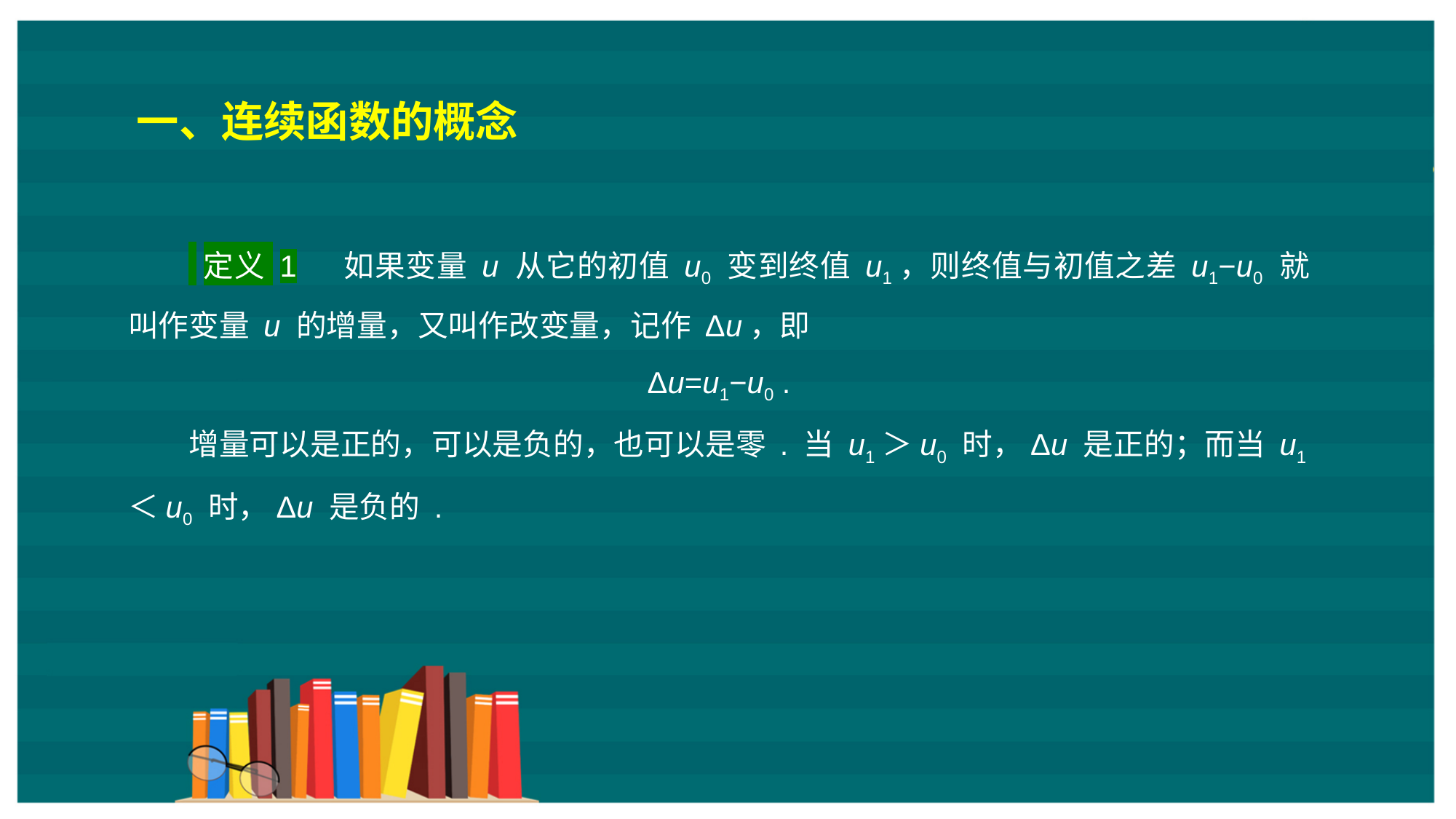

一、连续函数的概念
 定义 1 　如果变量 u 从它的初值 u0 变到终值 u1，则终值与初值之差 u1−u0 就叫作变量 u 的增量，又叫作改变量，记作 Δu，即
Δu=u1−u0 .
增量可以是正的，可以是负的，也可以是零 . 当 u1＞u0 时，Δu 是正的；而当 u1＜u0 时，Δu 是负的 .